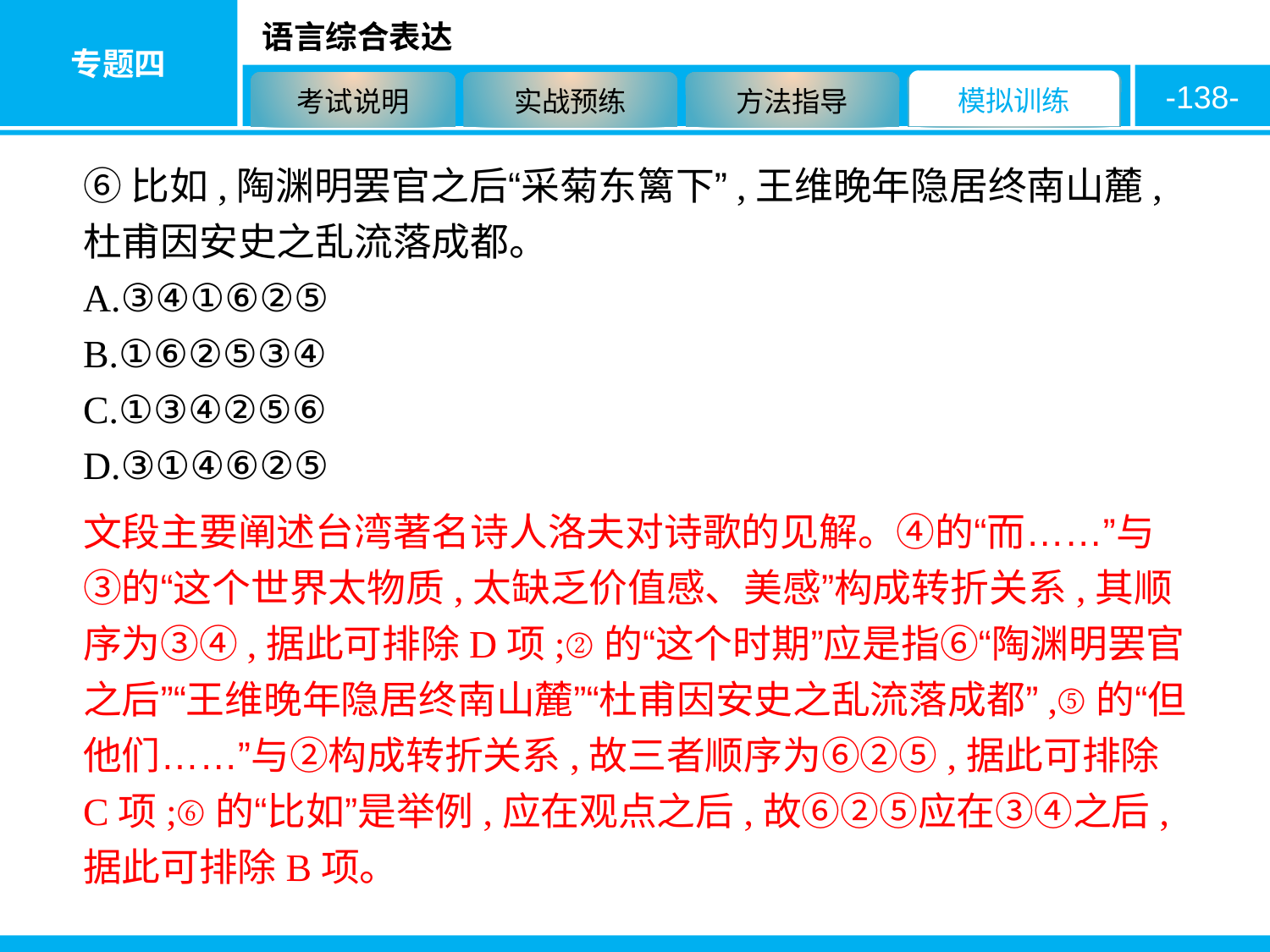

-138-
⑥比如,陶渊明罢官之后“采菊东篱下”,王维晚年隐居终南山麓,杜甫因安史之乱流落成都。
A.③④①⑥②⑤
B.①⑥②⑤③④
C.①③④②⑤⑥
D.③①④⑥②⑤
文段主要阐述台湾著名诗人洛夫对诗歌的见解。④的“而……”与③的“这个世界太物质,太缺乏价值感、美感”构成转折关系,其顺序为③④,据此可排除D项;②的“这个时期”应是指⑥“陶渊明罢官之后”“王维晚年隐居终南山麓”“杜甫因安史之乱流落成都”,⑤的“但他们……”与②构成转折关系,故三者顺序为⑥②⑤,据此可排除C项;⑥的“比如”是举例,应在观点之后,故⑥②⑤应在③④之后,据此可排除B项。